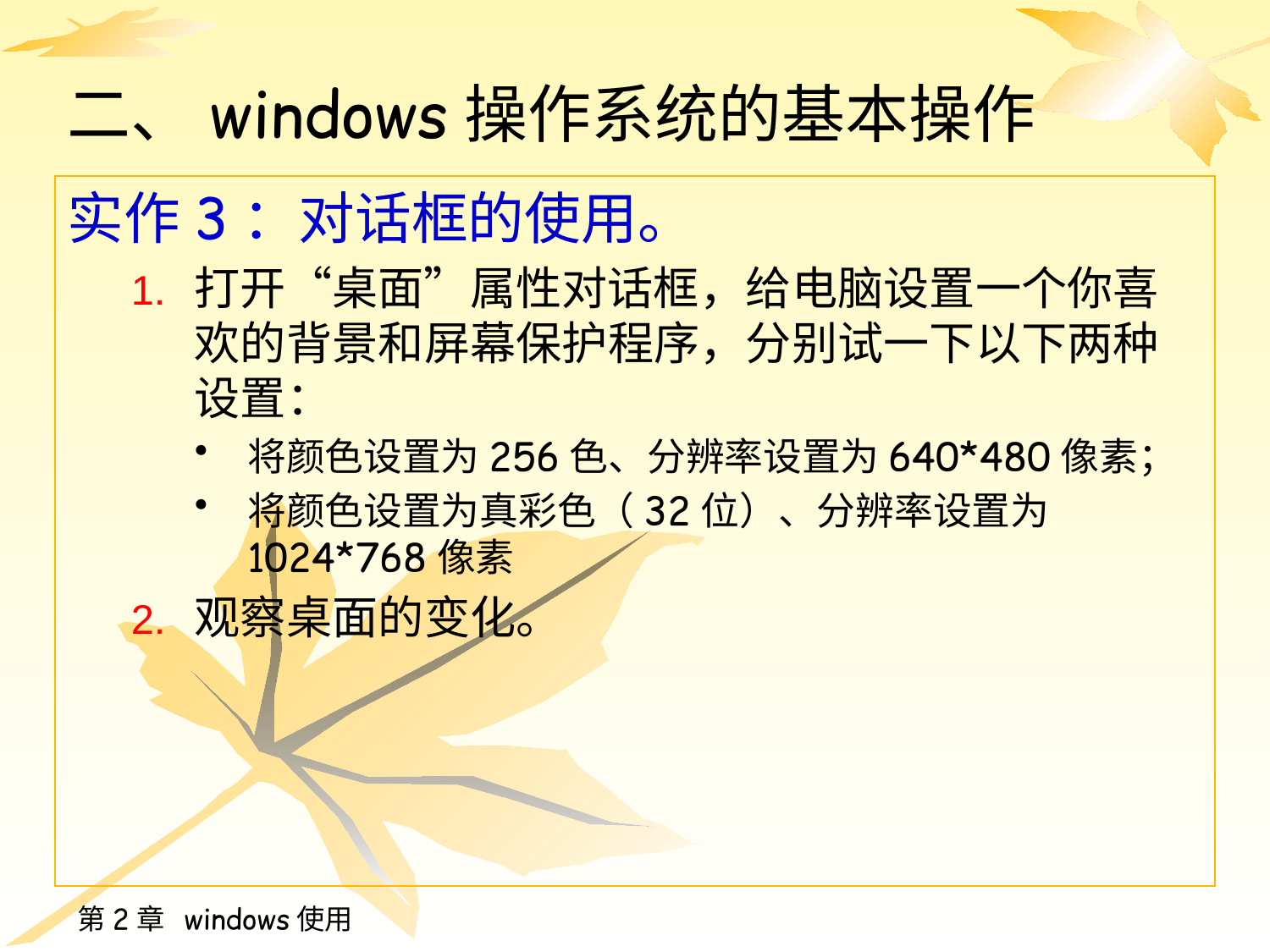

# 二、windows操作系统的基本操作
实作3：对话框的使用。
打开“桌面”属性对话框，给电脑设置一个你喜欢的背景和屏幕保护程序，分别试一下以下两种设置：
将颜色设置为256色、分辨率设置为640*480像素；
将颜色设置为真彩色（32位）、分辨率设置为1024*768像素
观察桌面的变化。